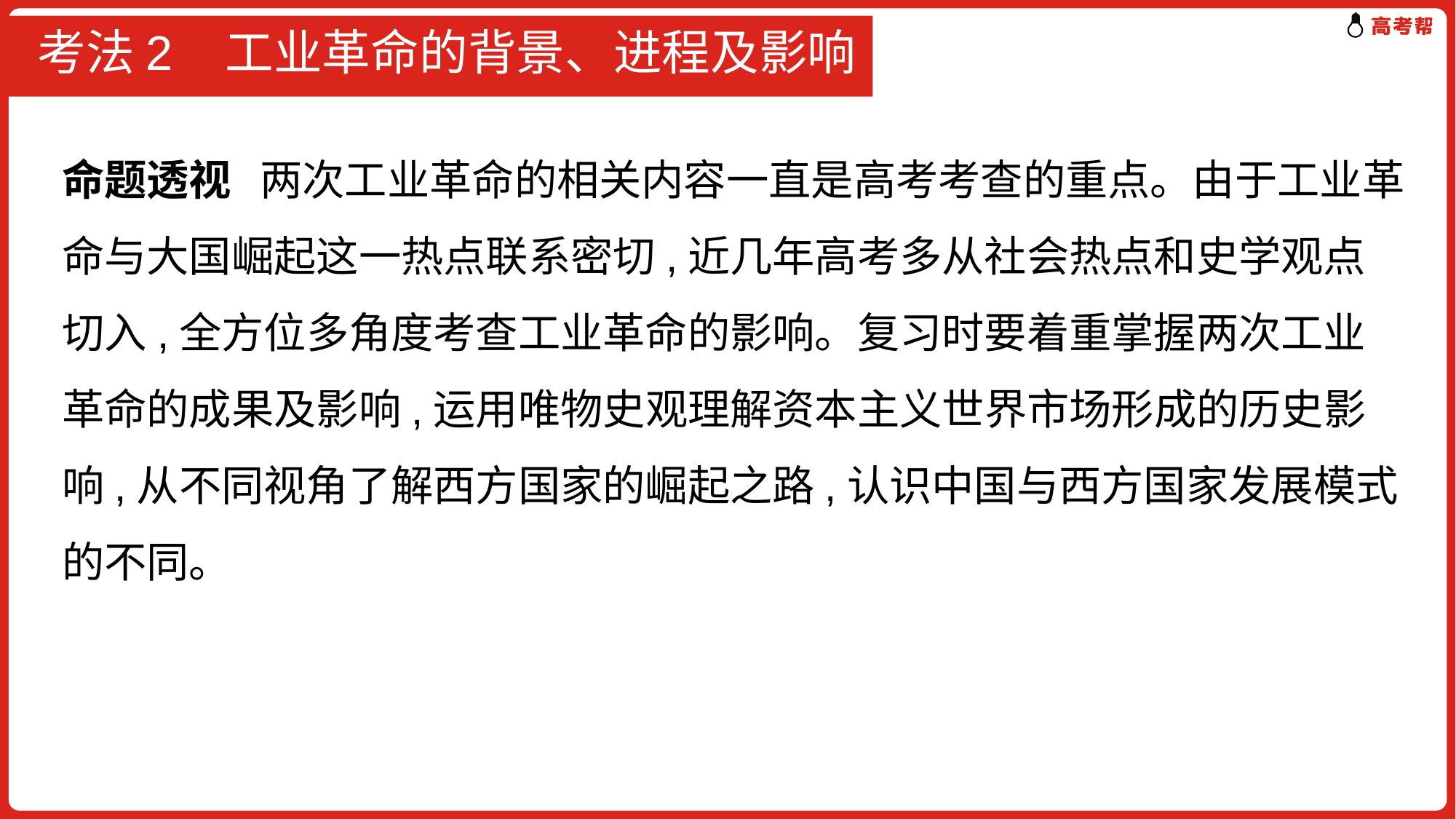

# 考法2   工业革命的背景、进程及影响
命题透视   两次工业革命的相关内容一直是高考考查的重点。由于工业革命与大国崛起这一热点联系密切,近几年高考多从社会热点和史学观点切入,全方位多角度考查工业革命的影响。复习时要着重掌握两次工业革命的成果及影响,运用唯物史观理解资本主义世界市场形成的历史影响,从不同视角了解西方国家的崛起之路,认识中国与西方国家发展模式的不同。